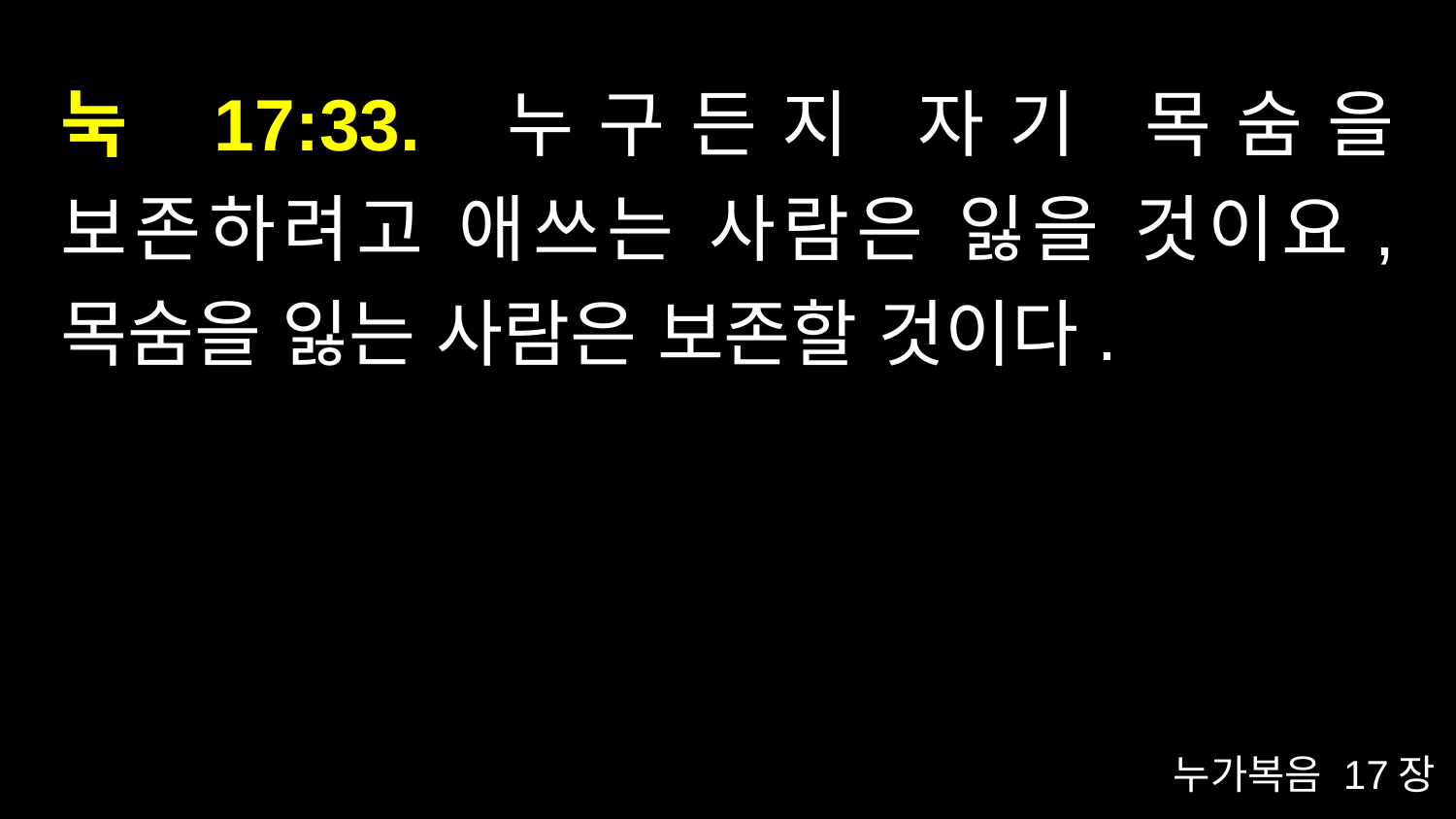

# 눅 17:33. 누구든지 자기 목숨을 보존하려고 애쓰는 사람은 잃을 것이요, 목숨을 잃는 사람은 보존할 것이다.
누가복음 17장